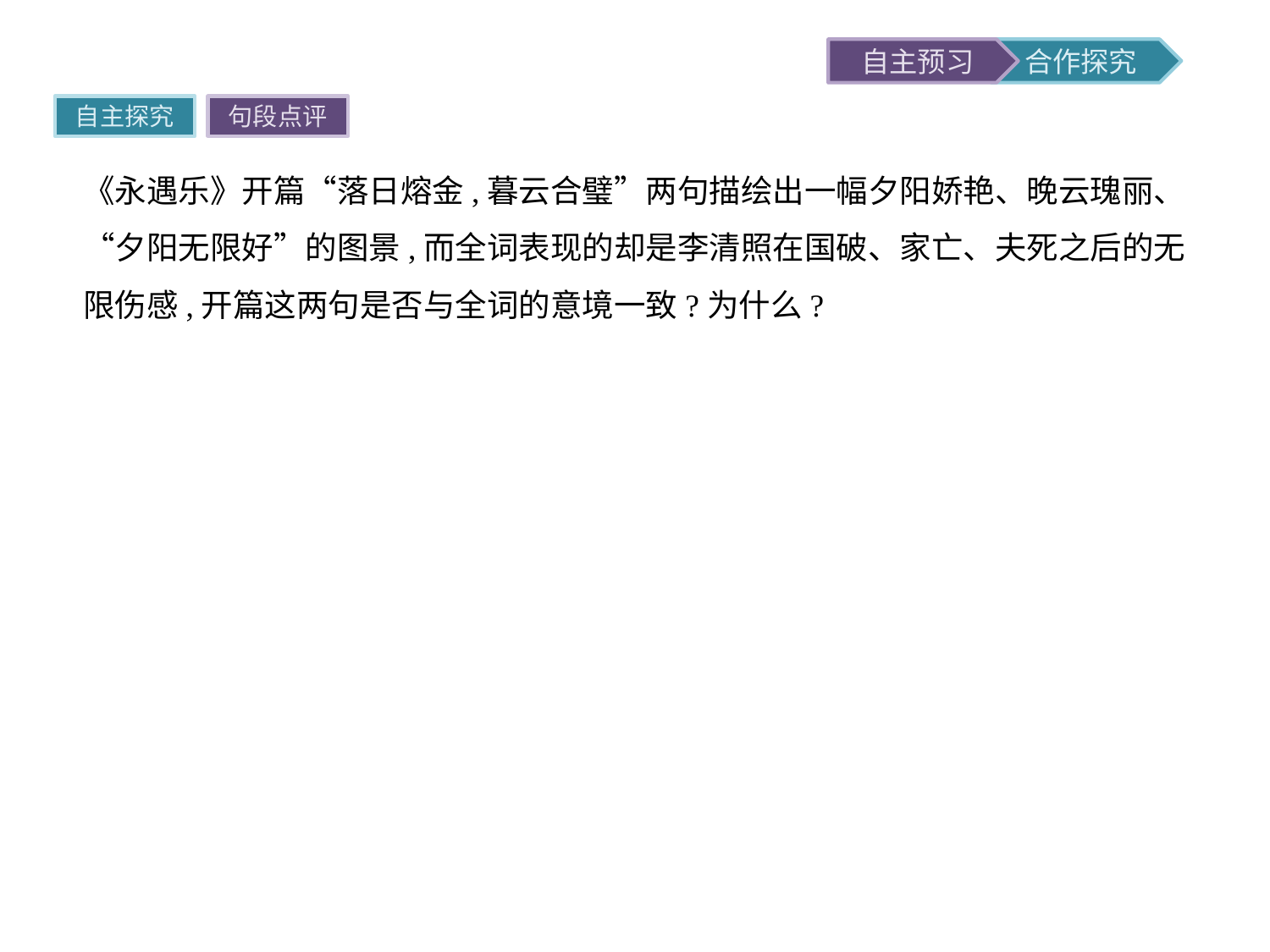

自主探究
句段点评
《永遇乐》开篇“落日熔金,暮云合璧”两句描绘出一幅夕阳娇艳、晚云瑰丽、“夕阳无限好”的图景,而全词表现的却是李清照在国破、家亡、夫死之后的无限伤感,开篇这两句是否与全词的意境一致?为什么?
提示:这两句与全词的意境一致。这首词一开头就设下三个疑问。从这三个疑问中,人们可以看出一个漂泊者的内心活动,也可以感受到这三个疑问是从一颗饱受创伤的心灵发出来的。那天是元宵佳节,太阳刚刚下山,和太阳正好相对的月亮就从东方升起来了,它透出轻纱似的云霭,恍如一片浑圆的璧玉,晶莹可爱;西边低空,太阳却像是熔开了的金块,渐渐沉落下去,景色真是美丽极了。这样明朗的元宵,正是看灯的好机会,可是,词人却别有心事,她看着这天色,突然涌出了“人在何处”的疑问。这真是情怀惨淡的一问,是曾经在繁华世界度过多少个热闹元宵,而今却痛感“物是人非事事休”的沧桑之客的特有疑问,更是带着她特有的孤身流落的情怀而发出的疑问。